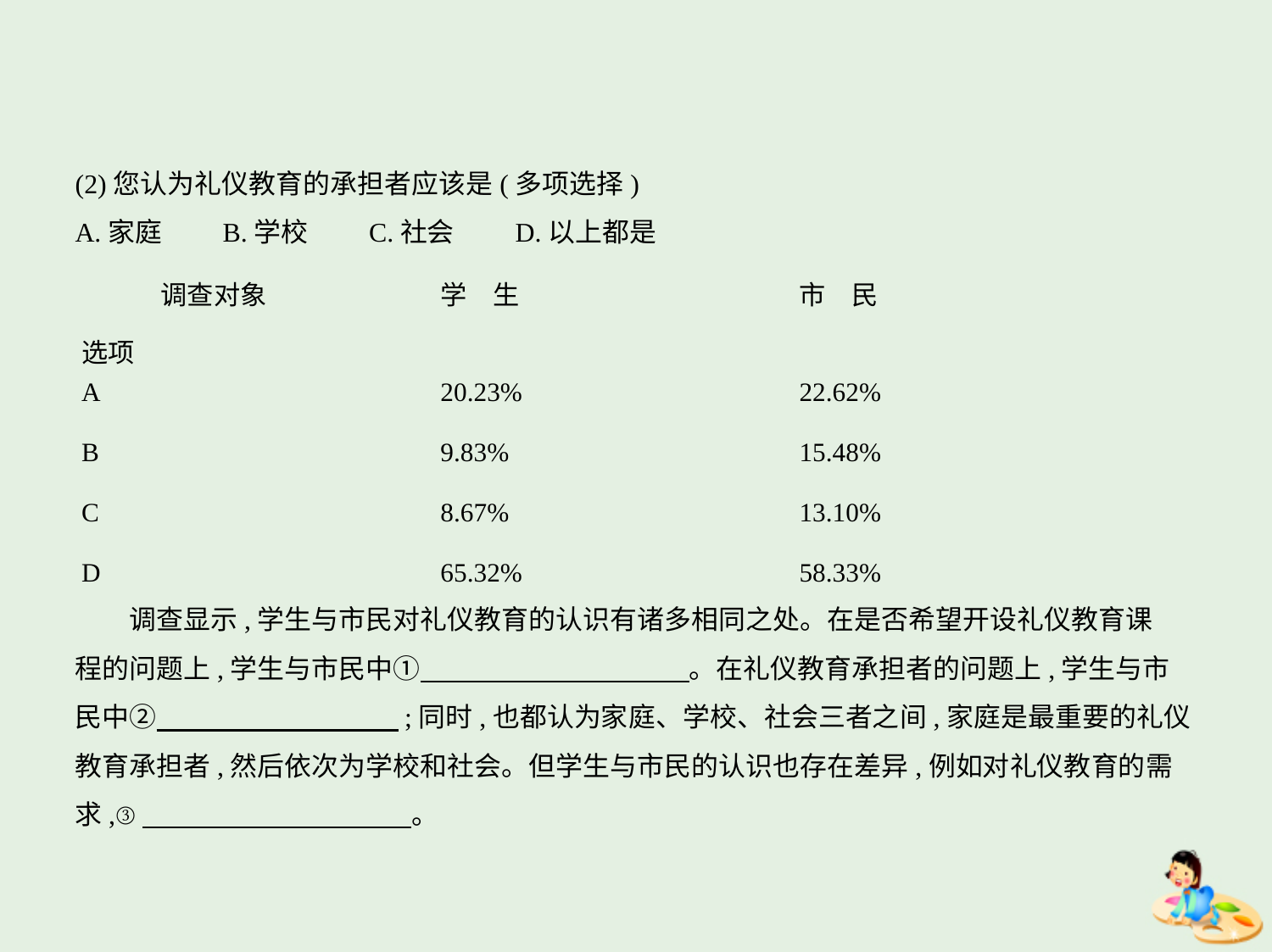

(2)您认为礼仪教育的承担者应该是(多项选择)
A.家庭　　B.学校　　C.社会　　D.以上都是
| 调查对象 选项 | 学　生 | 市　民 |
| --- | --- | --- |
| A | 20.23% | 22.62% |
| B | 9.83% | 15.48% |
| C | 8.67% | 13.10% |
| D | 65.32% | 58.33% |
　　调查显示,学生与市民对礼仪教育的认识有诸多相同之处。在是否希望开设礼仪教育课
程的问题上,学生与市民中①　　　　　　　　　    。在礼仪教育承担者的问题上,学生与市
民中②　　　　　　　　    ;同时,也都认为家庭、学校、社会三者之间,家庭是最重要的礼仪
教育承担者,然后依次为学校和社会。但学生与市民的认识也存在差异,例如对礼仪教育的需
求,③　　　　　　　　　    。